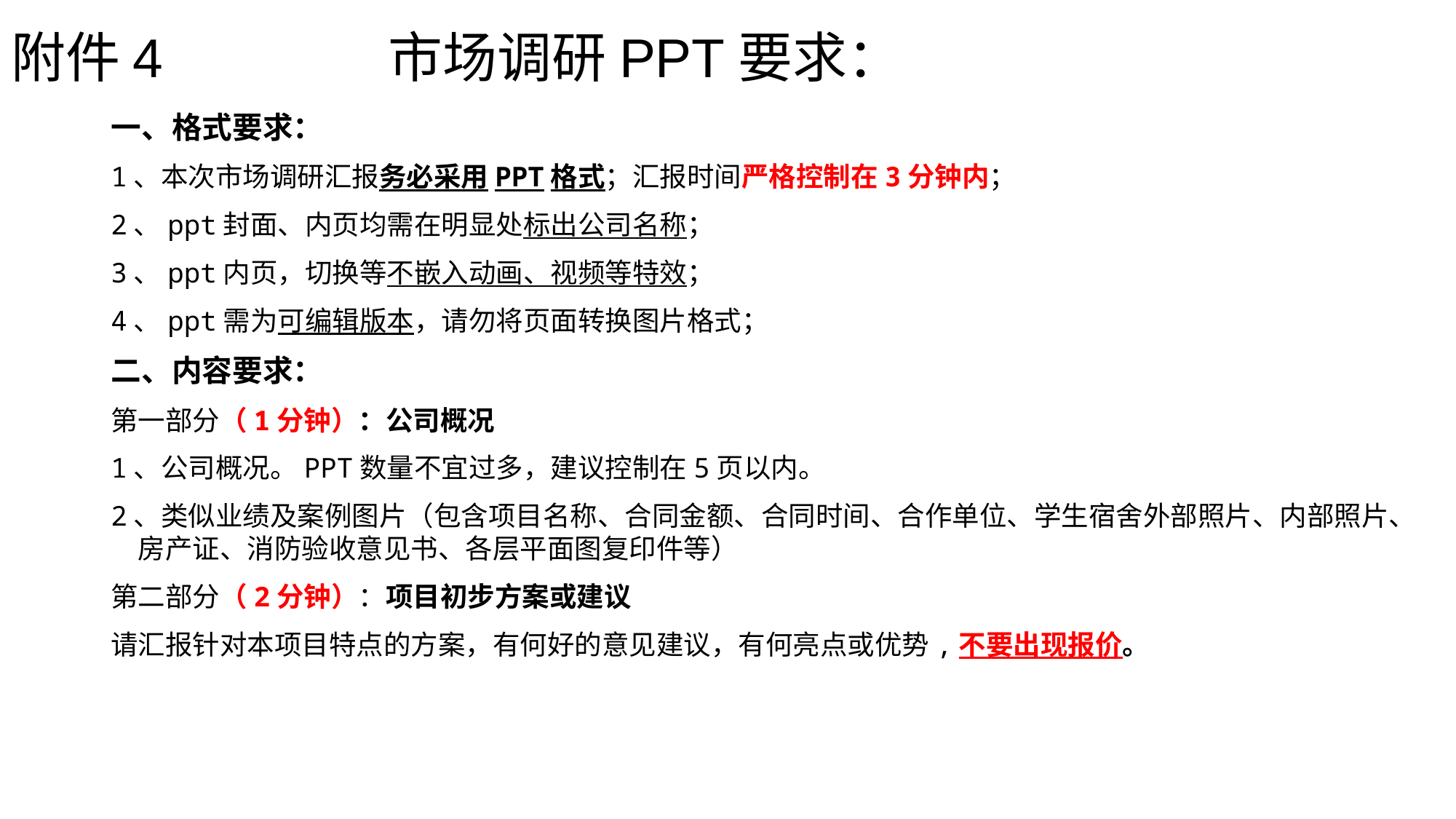

附件4              市场调研PPT要求：
一、格式要求：
1、本次市场调研汇报务必采用PPT格式；汇报时间严格控制在3分钟内；
2、ppt封面、内页均需在明显处标出公司名称；
3、ppt内页，切换等不嵌入动画、视频等特效；
4、ppt需为可编辑版本，请勿将页面转换图片格式；
二、内容要求：
第一部分（1分钟）：公司概况
1、公司概况。PPT数量不宜过多，建议控制在5页以内。
2、类似业绩及案例图片（包含项目名称、合同金额、合同时间、合作单位、学生宿舍外部照片、内部照片、房产证、消防验收意见书、各层平面图复印件等）
第二部分（2分钟）：项目初步方案或建议
请汇报针对本项目特点的方案，有何好的意见建议，有何亮点或优势,不要出现报价。